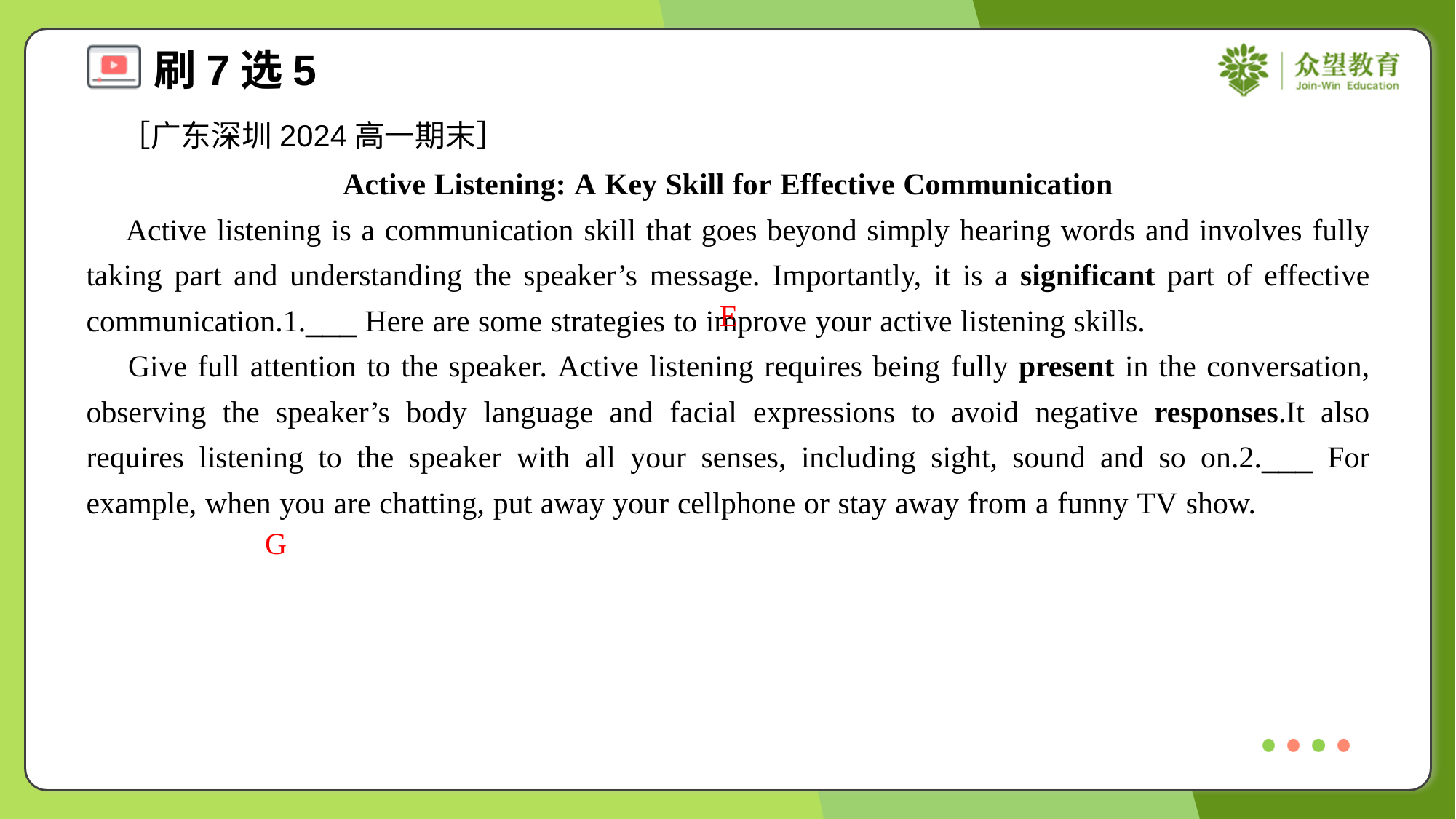

［广东深圳2024高一期末］
Active Listening: A Key Skill for Effective Communication
    Active listening is a communication skill that goes beyond simply hearing words and involves fully taking part and understanding the speaker’s message. Importantly, it is a significant part of effective communication.1.___ Here are some strategies to improve your active listening skills.
    Give full attention to the speaker. Active listening requires being fully present in the conversation, observing the speaker’s body language and facial expressions to avoid negative responses.It also requires listening to the speaker with all your senses, including sight, sound and so on.2.___ For example, when you are chatting, put away your cellphone or stay away from a funny TV show.
E
G